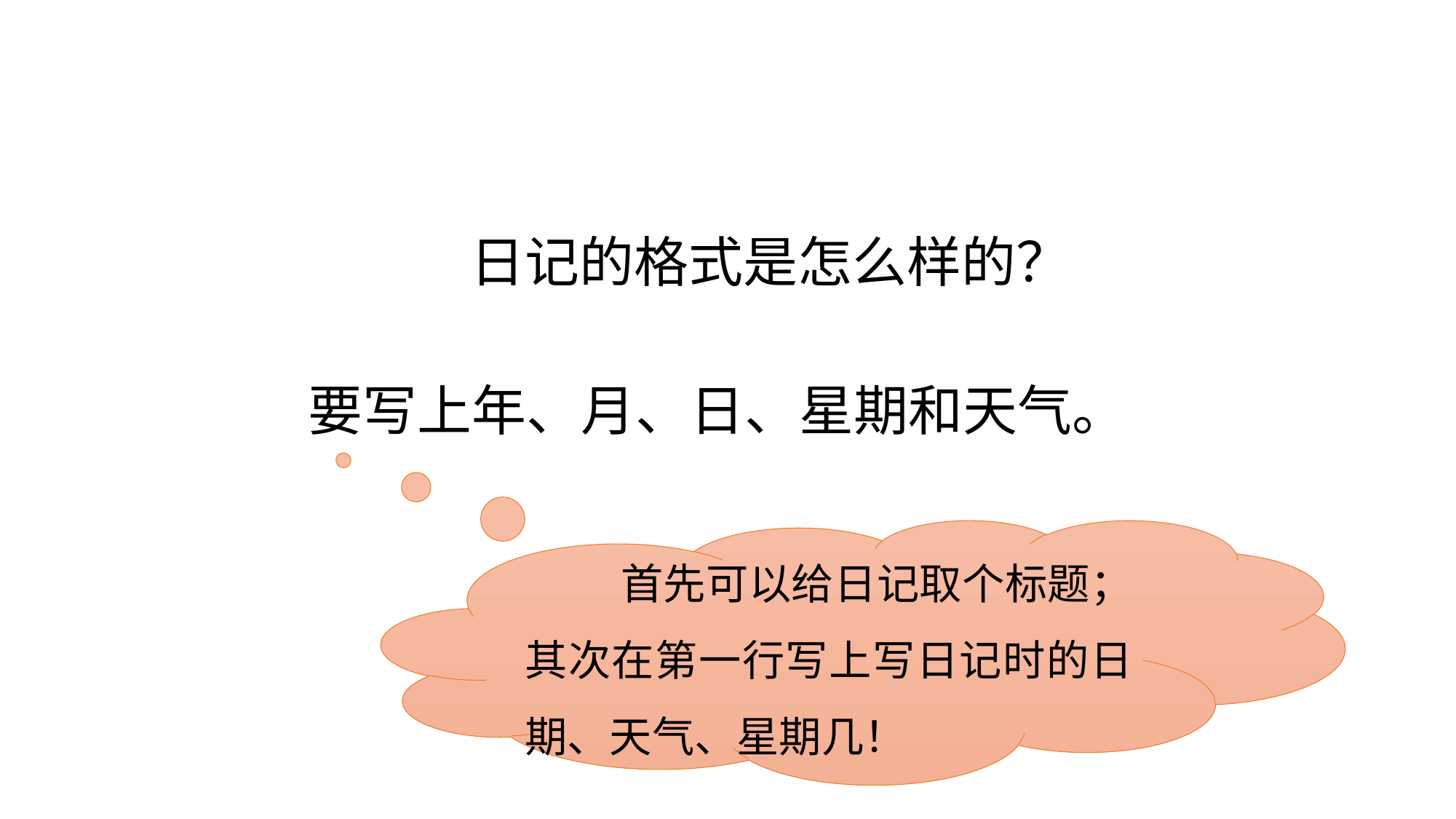

日记的格式是怎么样的？
要写上年、月、日、星期和天气。
     首先可以给日记取个标题；其次在第一行写上写日记时的日期、天气、星期几！